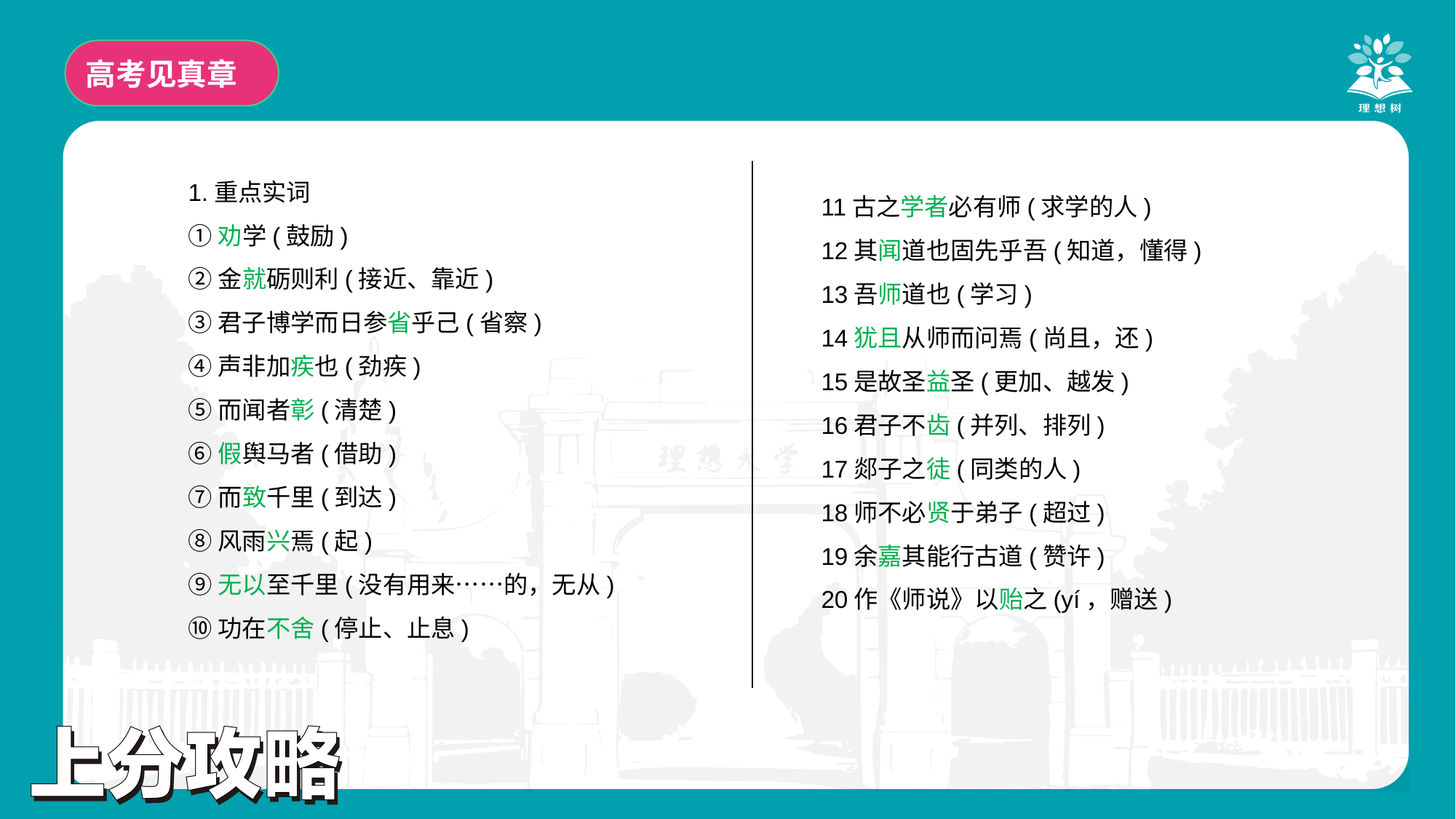

高考见真章
1.重点实词
①劝学(鼓励)
②金就砺则利(接近、靠近)
③君子博学而日参省乎己(省察)
④声非加疾也(劲疾)
⑤而闻者彰(清楚)
⑥假舆马者(借助)
⑦而致千里(到达)
⑧风雨兴焉(起)
⑨无以至千里(没有用来……的，无从)
⑩功在不舍(停止、止息)
11古之学者必有师(求学的人)
12其闻道也固先乎吾(知道，懂得)
13吾师道也(学习)
14犹且从师而问焉(尚且，还)
15是故圣益圣(更加、越发)
16君子不齿(并列、排列)
17郯子之徒(同类的人)
18师不必贤于弟子(超过)
19余嘉其能行古道(赞许)
20作《师说》以贻之(yí，赠送)